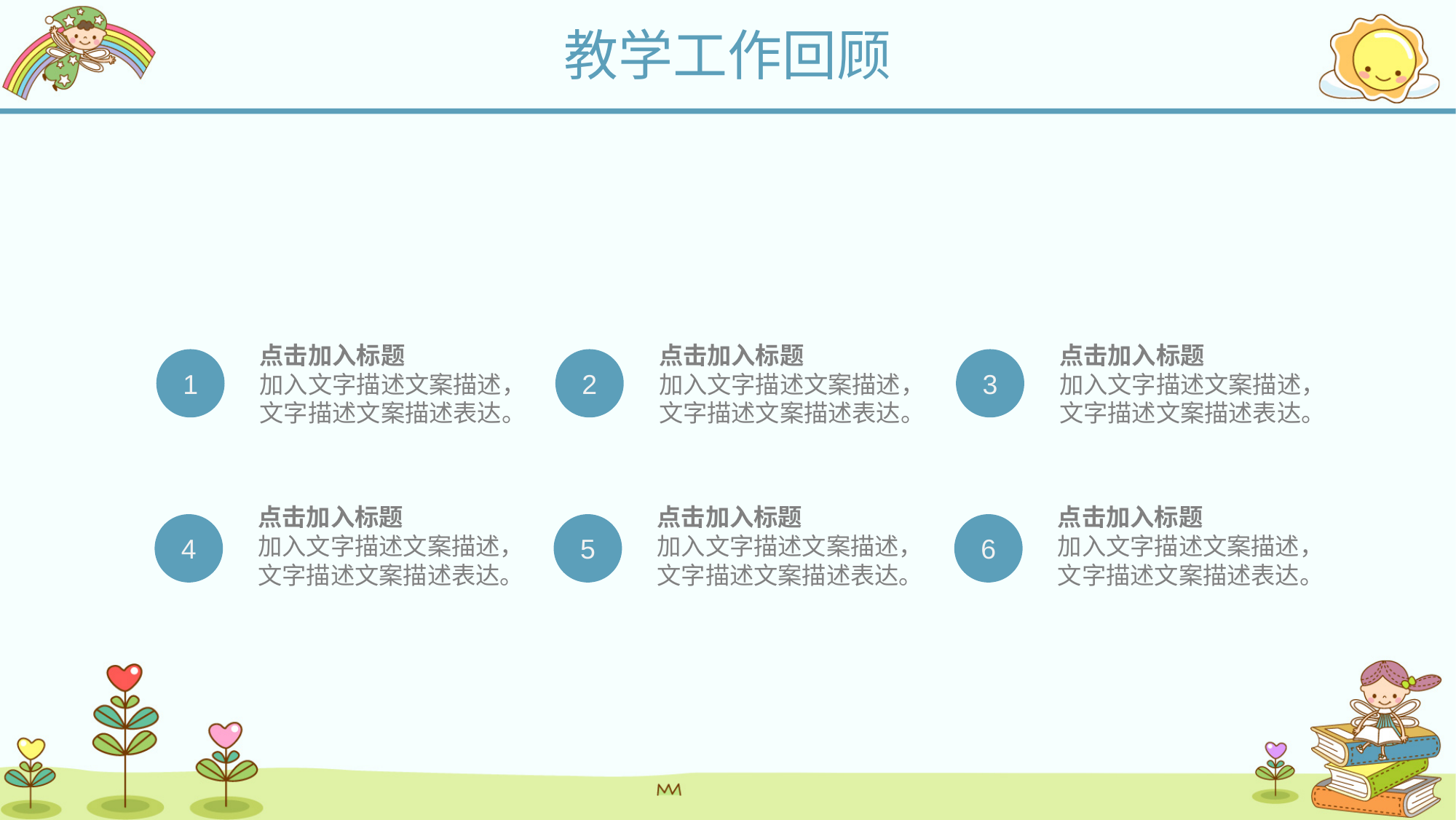

教学工作回顾

点击加入标题
加入文字描述文案描述，
文字描述文案描述表达。
点击加入标题
加入文字描述文案描述，
文字描述文案描述表达。
点击加入标题
加入文字描述文案描述，
文字描述文案描述表达。
1
2
3
点击加入标题
加入文字描述文案描述，
文字描述文案描述表达。
点击加入标题
加入文字描述文案描述，
文字描述文案描述表达。
点击加入标题
加入文字描述文案描述，
文字描述文案描述表达。
4
5
6